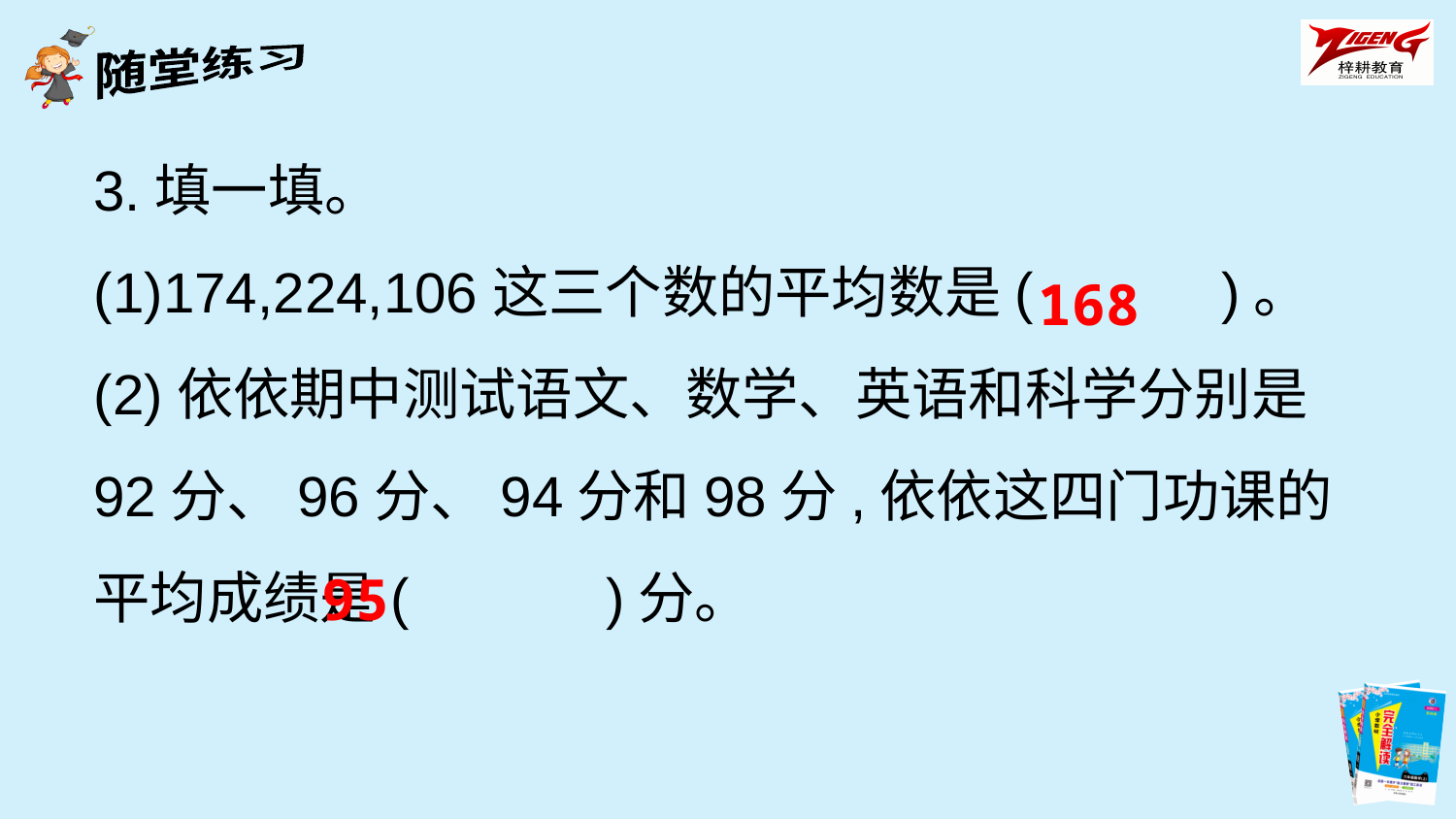

3.填一填。
(1)174,224,106这三个数的平均数是(   　　)。
(2)依依期中测试语文、数学、英语和科学分别是92分、96分、94分和98分,依依这四门功课的平均成绩是(　　　)分。
168
95